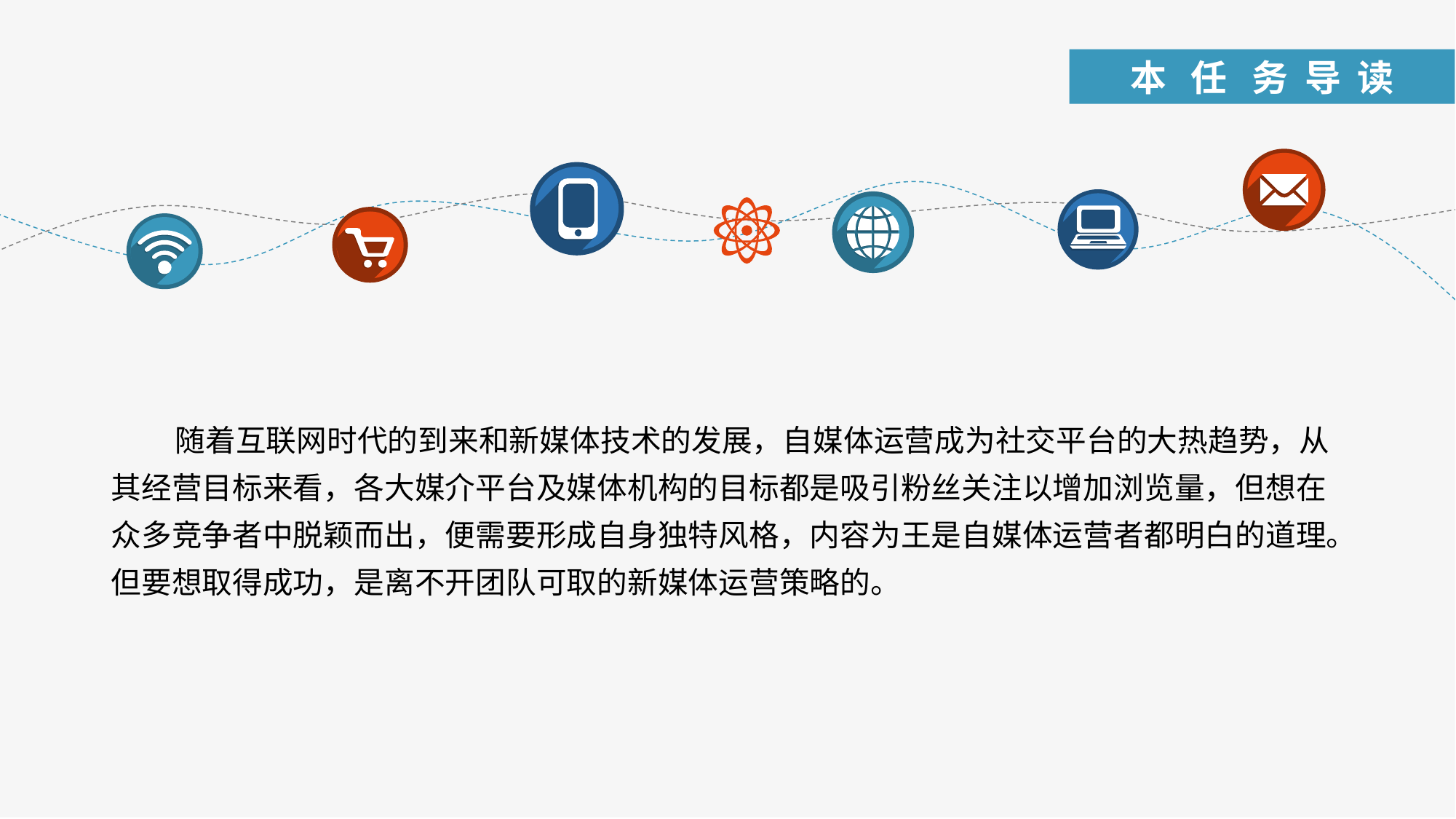

本   任   务  导  读

随着互联网时代的到来和新媒体技术的发展，自媒体运营成为社交平台的大热趋势，从其经营目标来看，各大媒介平台及媒体机构的目标都是吸引粉丝关注以增加浏览量，但想在众多竞争者中脱颖而出，便需要形成自身独特风格，内容为王是自媒体运营者都明白的道理。但要想取得成功，是离不开团队可取的新媒体运营策略的。